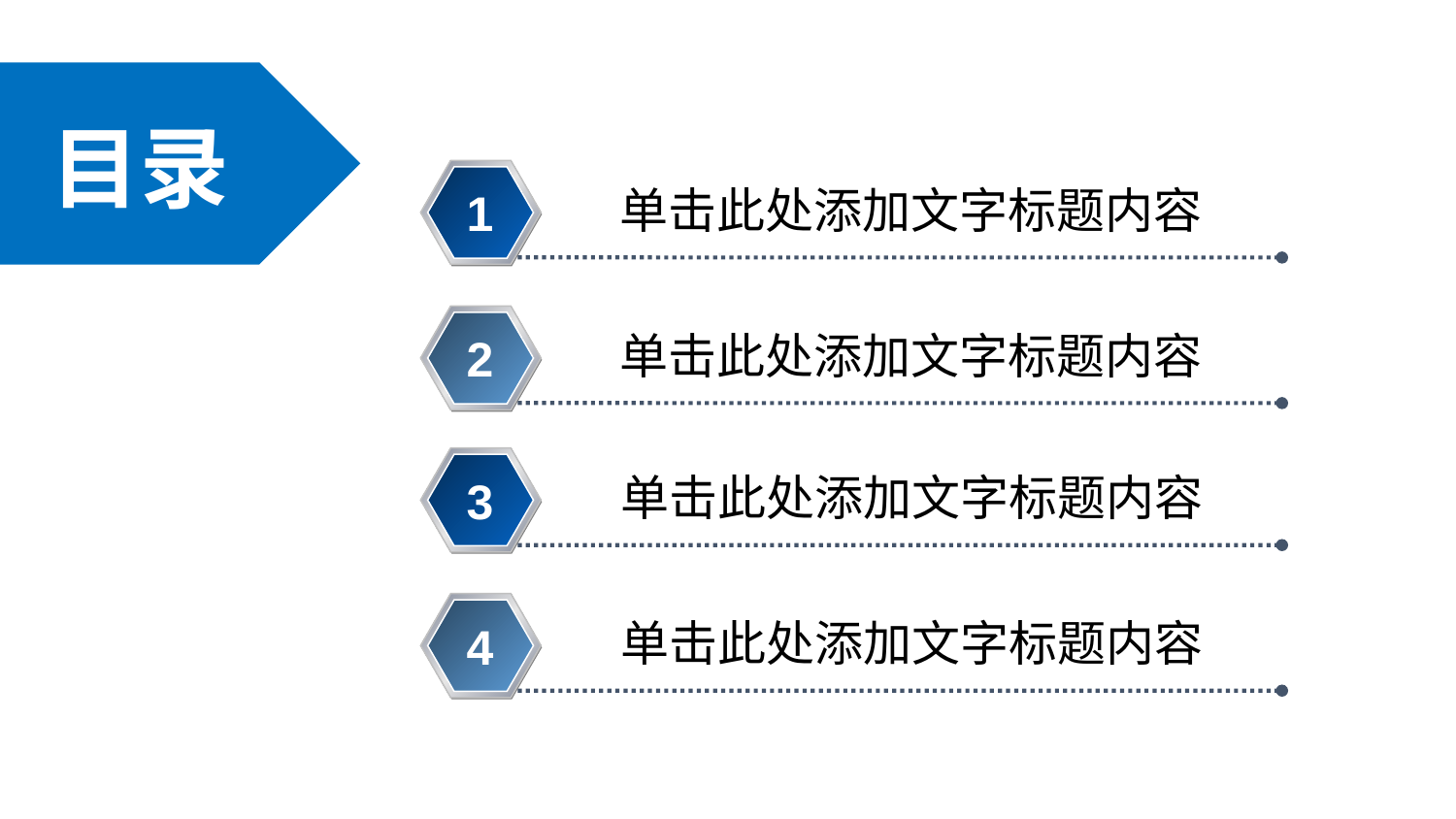

目录

单击此处添加文字标题内容
1

单击此处添加文字标题内容
2

单击此处添加文字标题内容
3

单击此处添加文字标题内容
4